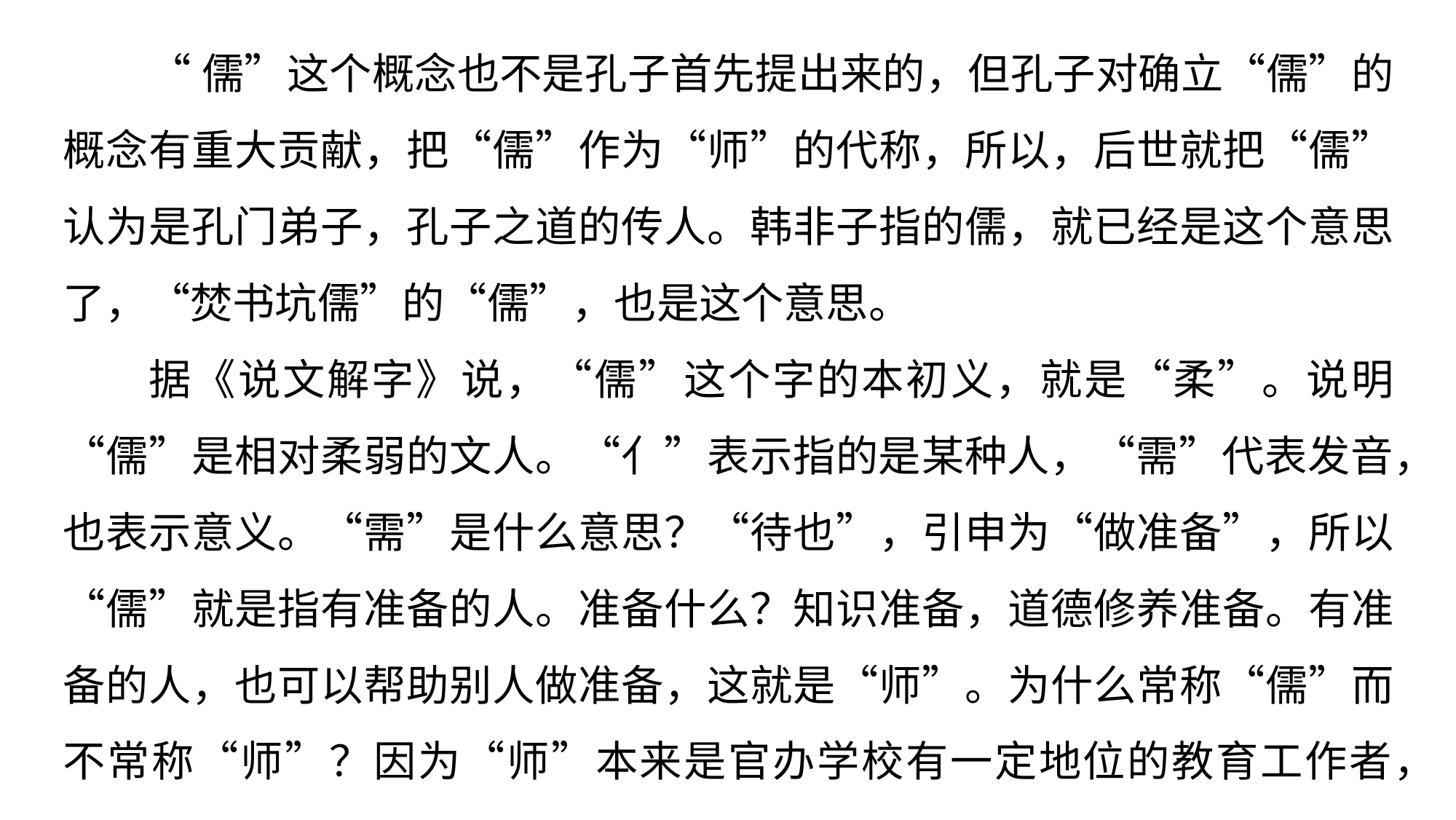

“儒”这个概念也不是孔子首先提出来的，但孔子对确立“儒”的概念有重大贡献，把“儒”作为“师”的代称，所以，后世就把“儒”认为是孔门弟子，孔子之道的传人。韩非子指的儒，就已经是这个意思了，“焚书坑儒”的“儒”，也是这个意思。
据《说文解字》说，“儒”这个字的本初义，就是“柔”。说明“儒”是相对柔弱的文人。“亻”表示指的是某种人，“需”代表发音，也表示意义。“需”是什么意思？“待也”，引申为“做准备”，所以“儒”就是指有准备的人。准备什么？知识准备，道德修养准备。有准备的人，也可以帮助别人做准备，这就是“师”。为什么常称“儒”而不常称“师”？因为“师”本来是官办学校有一定地位的教育工作者，